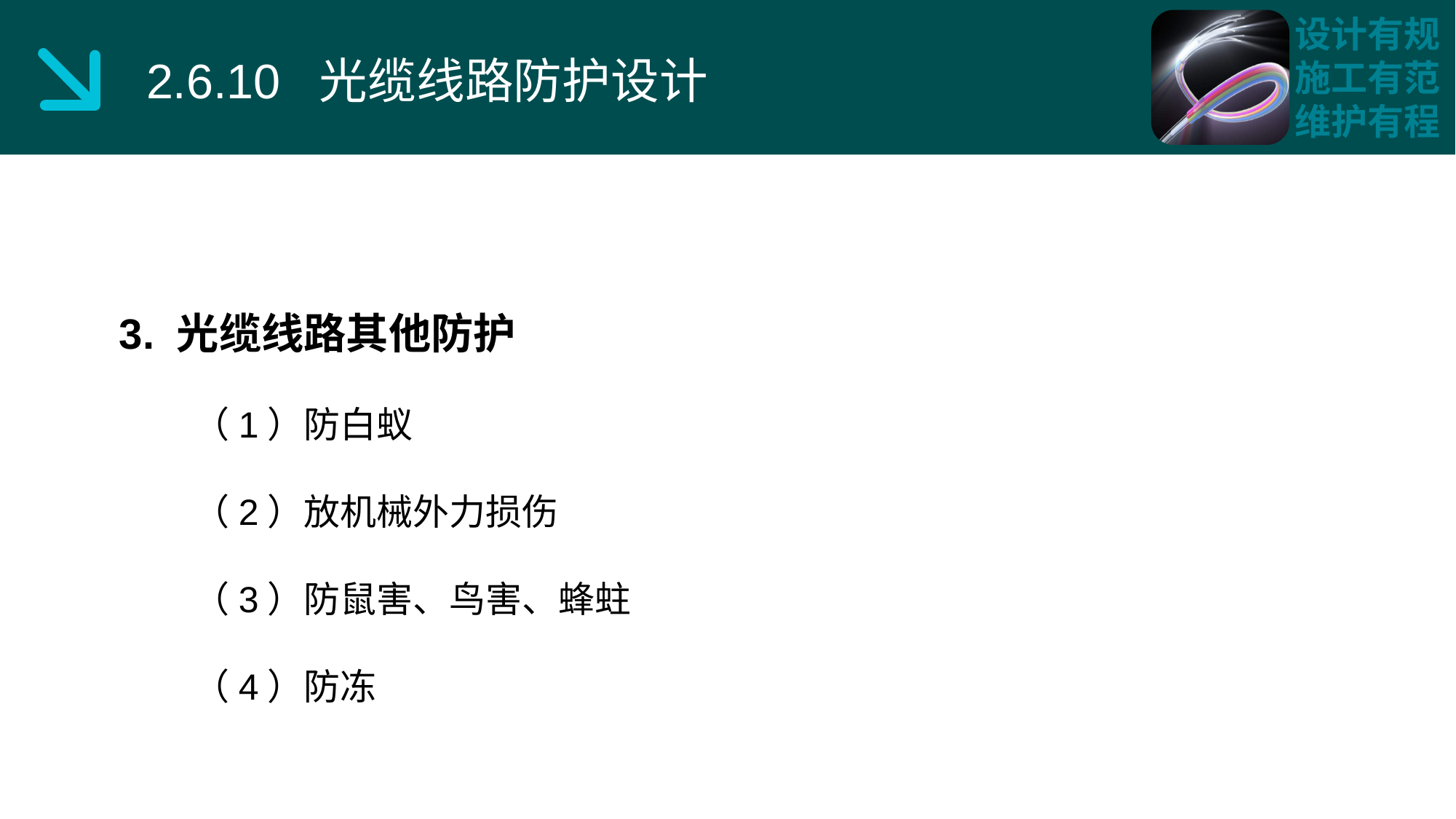

2.6.10  光缆线路防护设计

3. 光缆线路其他防护

        （1）防白蚁

        （2）放机械外力损伤

        （3）防鼠害、鸟害、蜂蛀

        （4）防冻